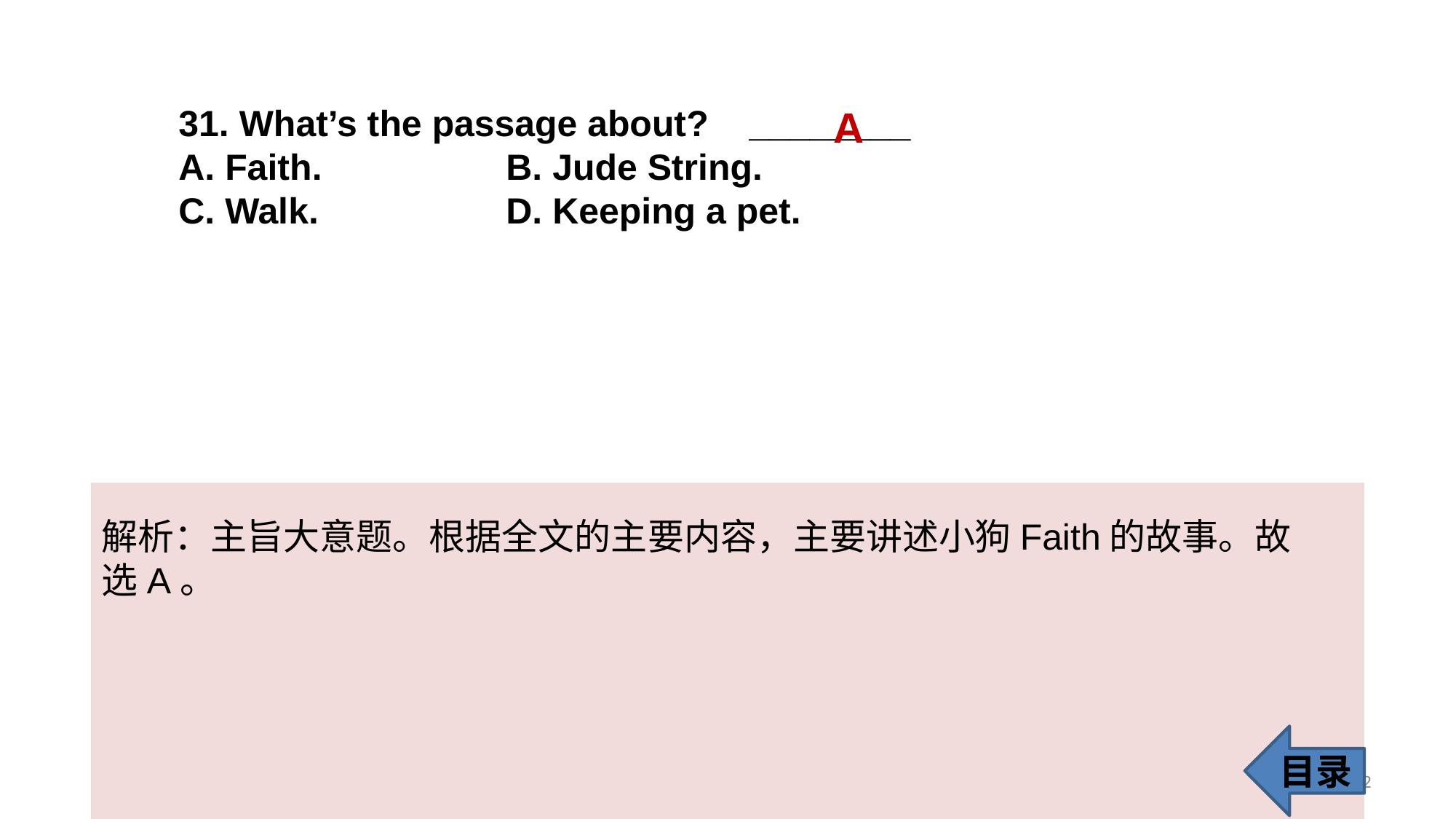

31. What’s the passage about?    ________
A. Faith. 		B. Jude String.
C. Walk. 		D. Keeping a pet.
A

解析：主旨大意题。根据全文的主要内容，主要讲述小狗Faith的故事。故
选A。
目录
32